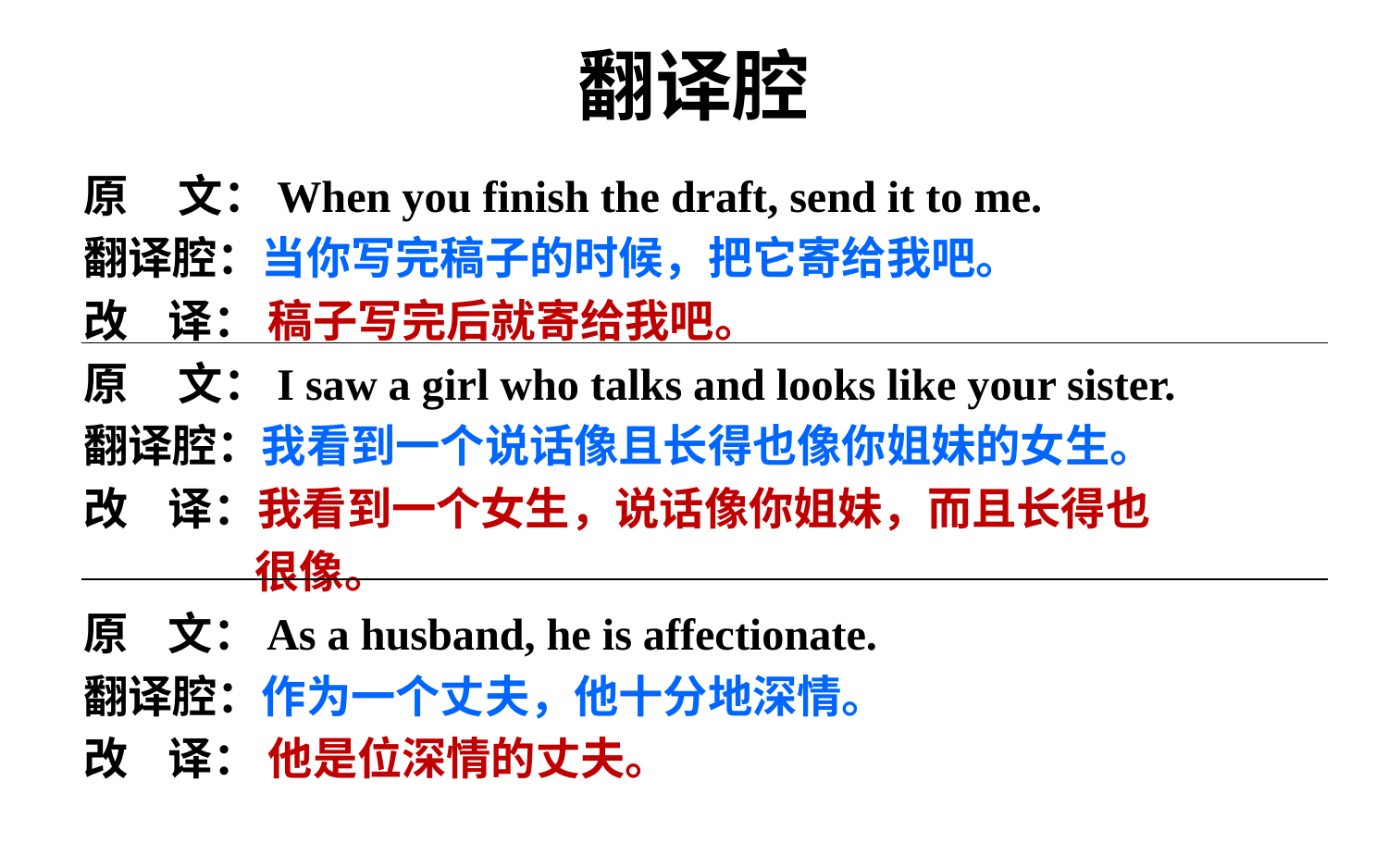

# 翻译腔
原     文：When you finish the draft, send it to me.
翻译腔：当你写完稿子的时候，把它寄给我吧。
改    译： 稿子写完后就寄给我吧。
原     文：I saw a girl who talks and looks like your sister.
翻译腔：我看到一个说话像且长得也像你姐妹的女生。
改    译：我看到一个女生，说话像你姐妹，而且长得也
                很像。
原    文：As a husband, he is affectionate.
翻译腔：作为一个丈夫，他十分地深情。
改    译： 他是位深情的丈夫。